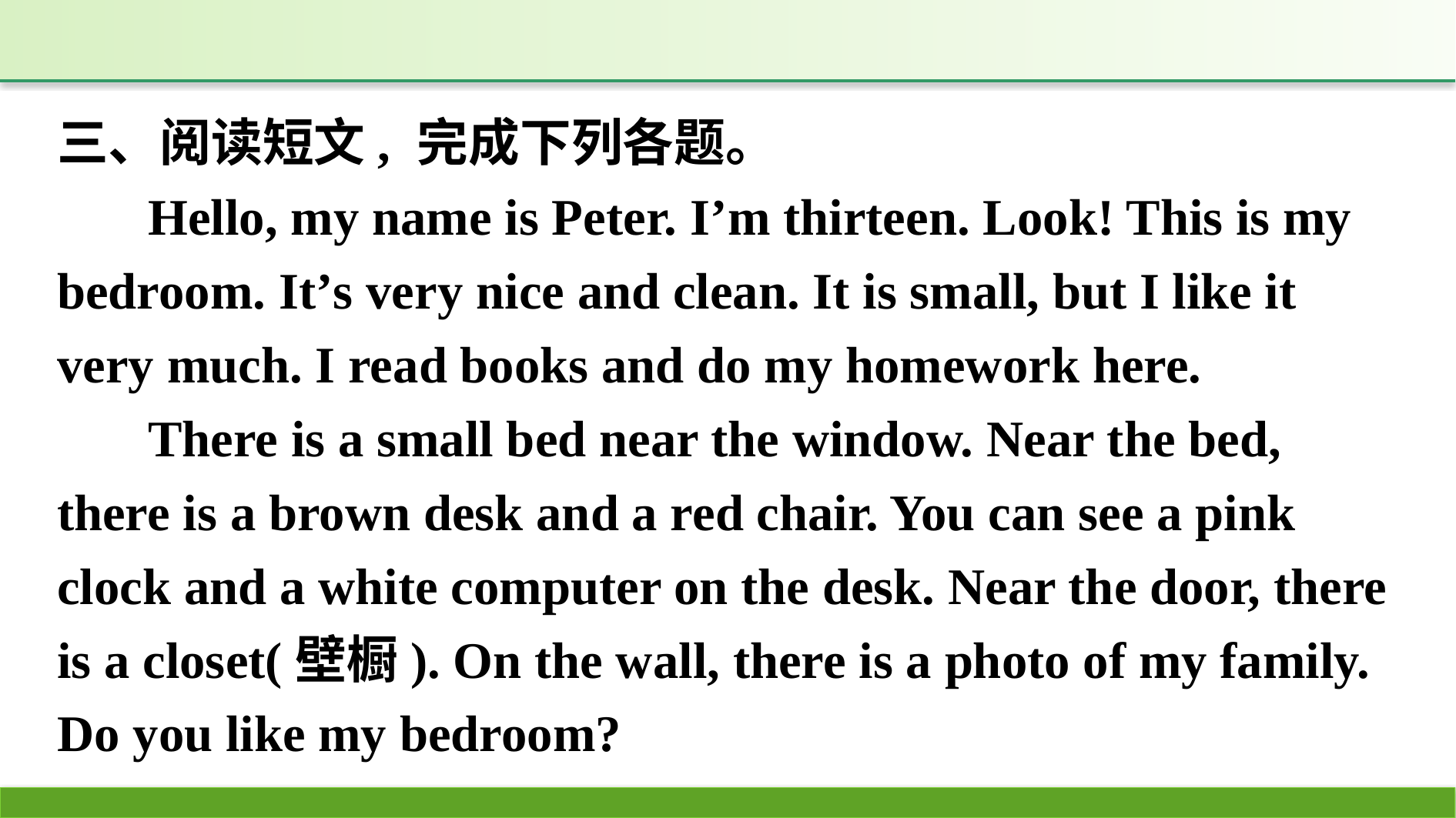

三、阅读短文, 完成下列各题。
Hello, my name is Peter. I’m thirteen. Look! This is my bedroom. It’s very nice and clean. It is small, but I like it very much. I read books and do my homework here.
There is a small bed near the window. Near the bed, there is a brown desk and a red chair. You can see a pink clock and a white computer on the desk. Near the door, there is a closet(壁橱). On the wall, there is a photo of my family. Do you like my bedroom?